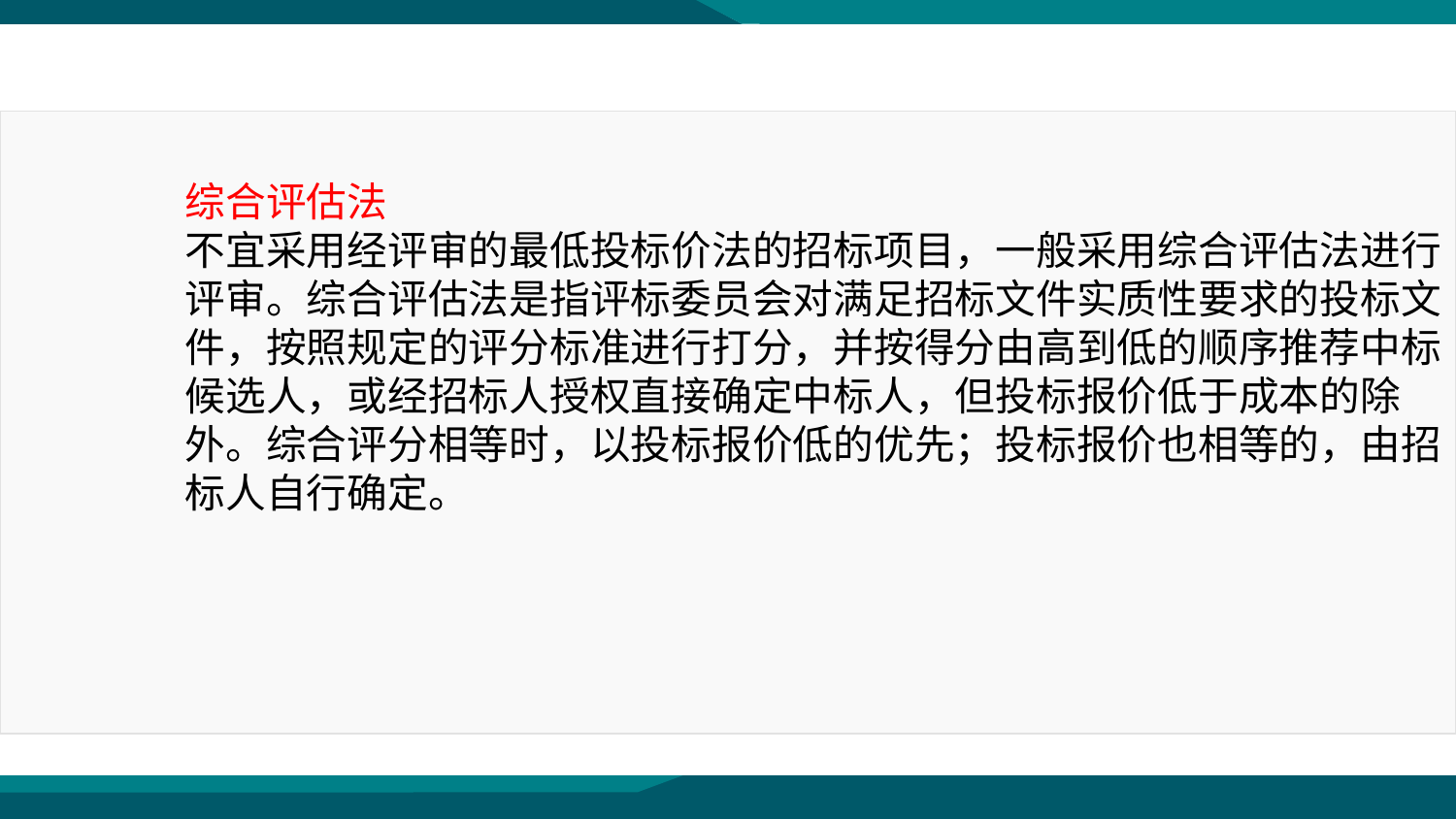

综合评估法
不宜采用经评审的最低投标价法的招标项目，一般采用综合评估法进行评审。综合评估法是指评标委员会对满足招标文件实质性要求的投标文件，按照规定的评分标准进行打分，并按得分由高到低的顺序推荐中标候选人，或经招标人授权直接确定中标人，但投标报价低于成本的除外。综合评分相等时，以投标报价低的优先；投标报价也相等的，由招标人自行确定。